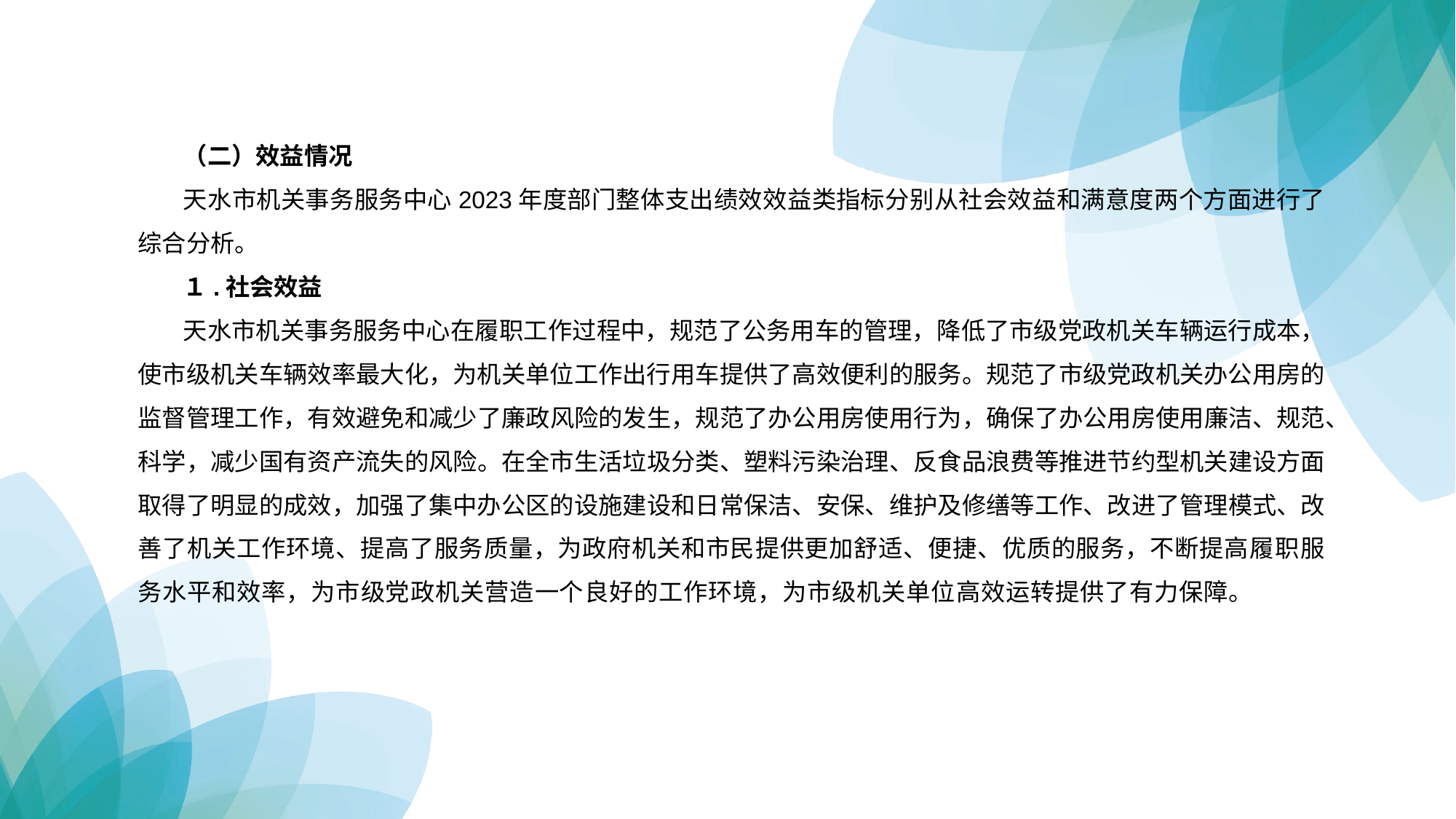

（二）效益情况
天水市机关事务服务中心2023年度部门整体支出绩效效益类指标分别从社会效益和满意度两个方面进行了综合分析。
１.社会效益
天水市机关事务服务中心在履职工作过程中，规范了公务用车的管理，降低了市级党政机关车辆运行成本，使市级机关车辆效率最大化，为机关单位工作出行用车提供了高效便利的服务。规范了市级党政机关办公用房的监督管理工作，有效避免和减少了廉政风险的发生，规范了办公用房使用行为，确保了办公用房使用廉洁、规范、科学，减少国有资产流失的风险。在全市生活垃圾分类、塑料污染治理、反食品浪费等推进节约型机关建设方面取得了明显的成效，加强了集中办公区的设施建设和日常保洁、安保、维护及修缮等工作、改进了管理模式、改善了机关工作环境、提高了服务质量，为政府机关和市民提供更加舒适、便捷、优质的服务，不断提高履职服务水平和效率，为市级党政机关营造一个良好的工作环境，为市级机关单位高效运转提供了有力保障。